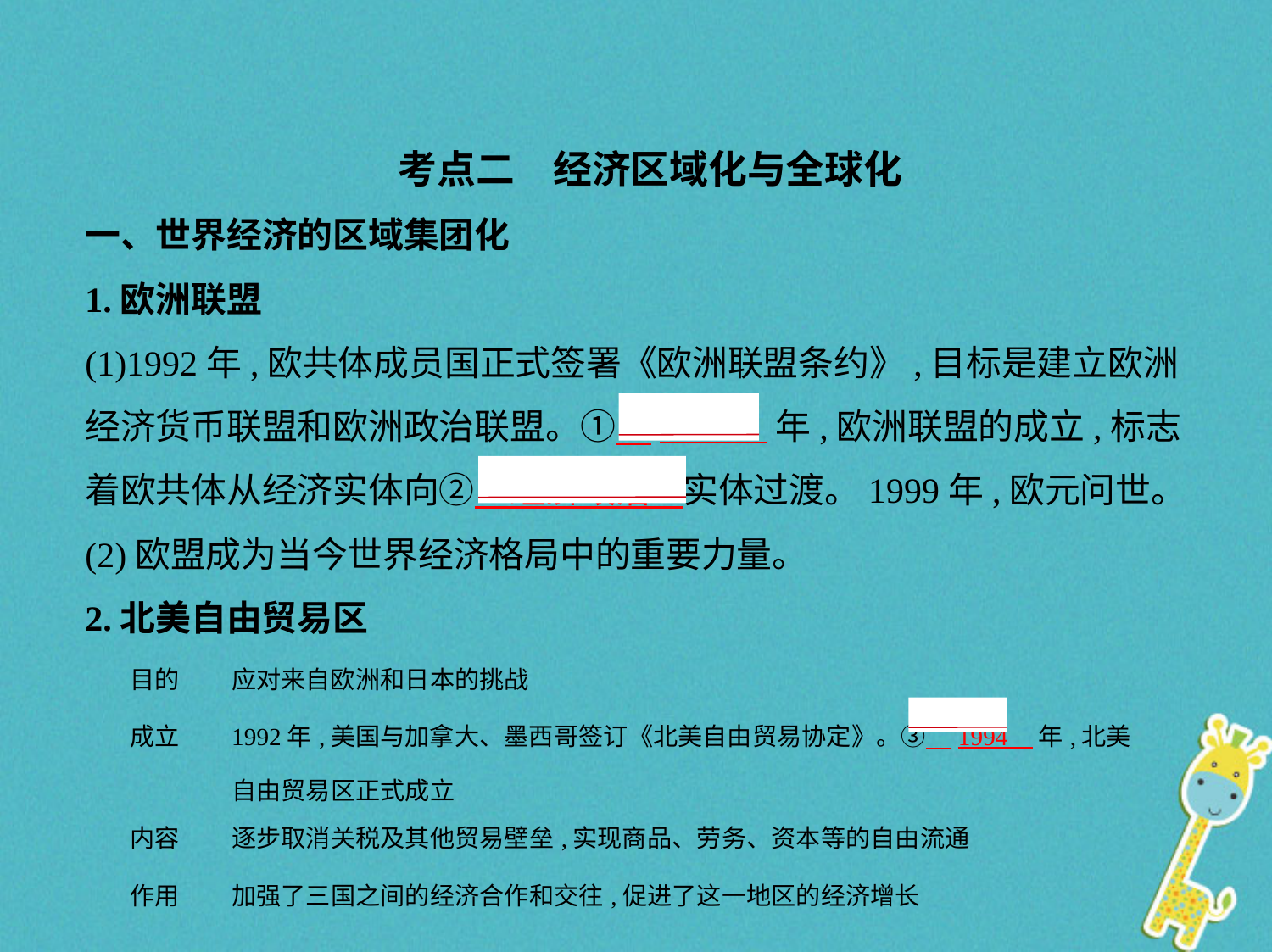

考点二　经济区域化与全球化
一、世界经济的区域集团化
1.欧洲联盟
(1)1992年,欧共体成员国正式签署《欧洲联盟条约》,目标是建立欧洲
经济货币联盟和欧洲政治联盟。①　1993    年,欧洲联盟的成立,标志
着欧共体从经济实体向②　经济政治    实体过渡。1999年,欧元问世。
(2)欧盟成为当今世界经济格局中的重要力量。
2.北美自由贸易区

| 目的 | 应对来自欧洲和日本的挑战 |
| --- | --- |
| 成立 | 1992年,美国与加拿大、墨西哥签订《北美自由贸易协定》。③　1994    年,北美自由贸易区正式成立 |
| 内容 | 逐步取消关税及其他贸易壁垒,实现商品、劳务、资本等的自由流通 |
| 作用 | 加强了三国之间的经济合作和交往,促进了这一地区的经济增长 |